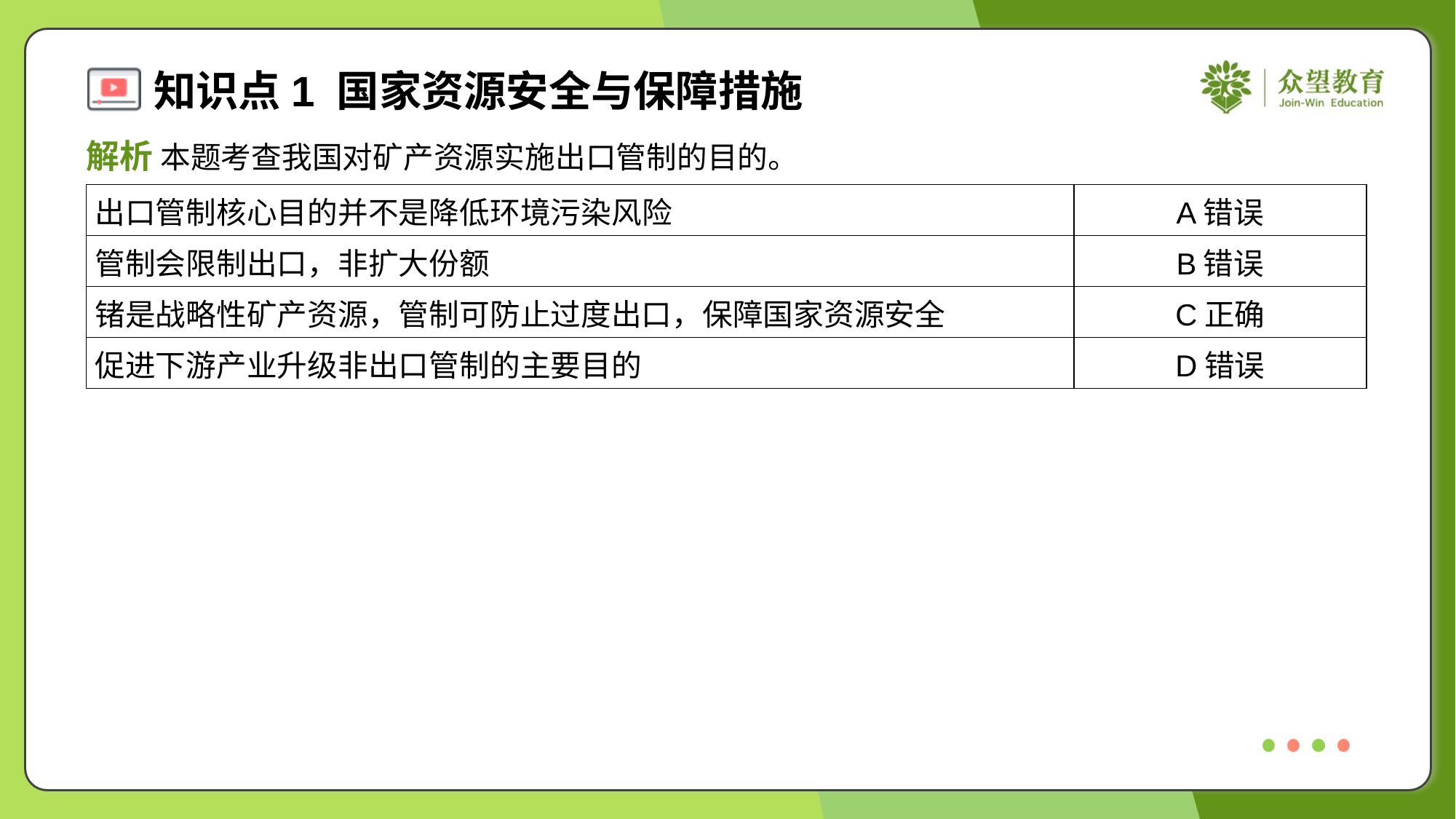

解析 本题考查我国对矿产资源实施出口管制的目的。
| 出口管制核心目的并不是降低环境污染风险 | A错误 |
| --- | --- |
| 管制会限制出口，非扩大份额 | B错误 |
| 锗是战略性矿产资源，管制可防止过度出口，保障国家资源安全 | C正确 |
| 促进下游产业升级非出口管制的主要目的 | D错误 |